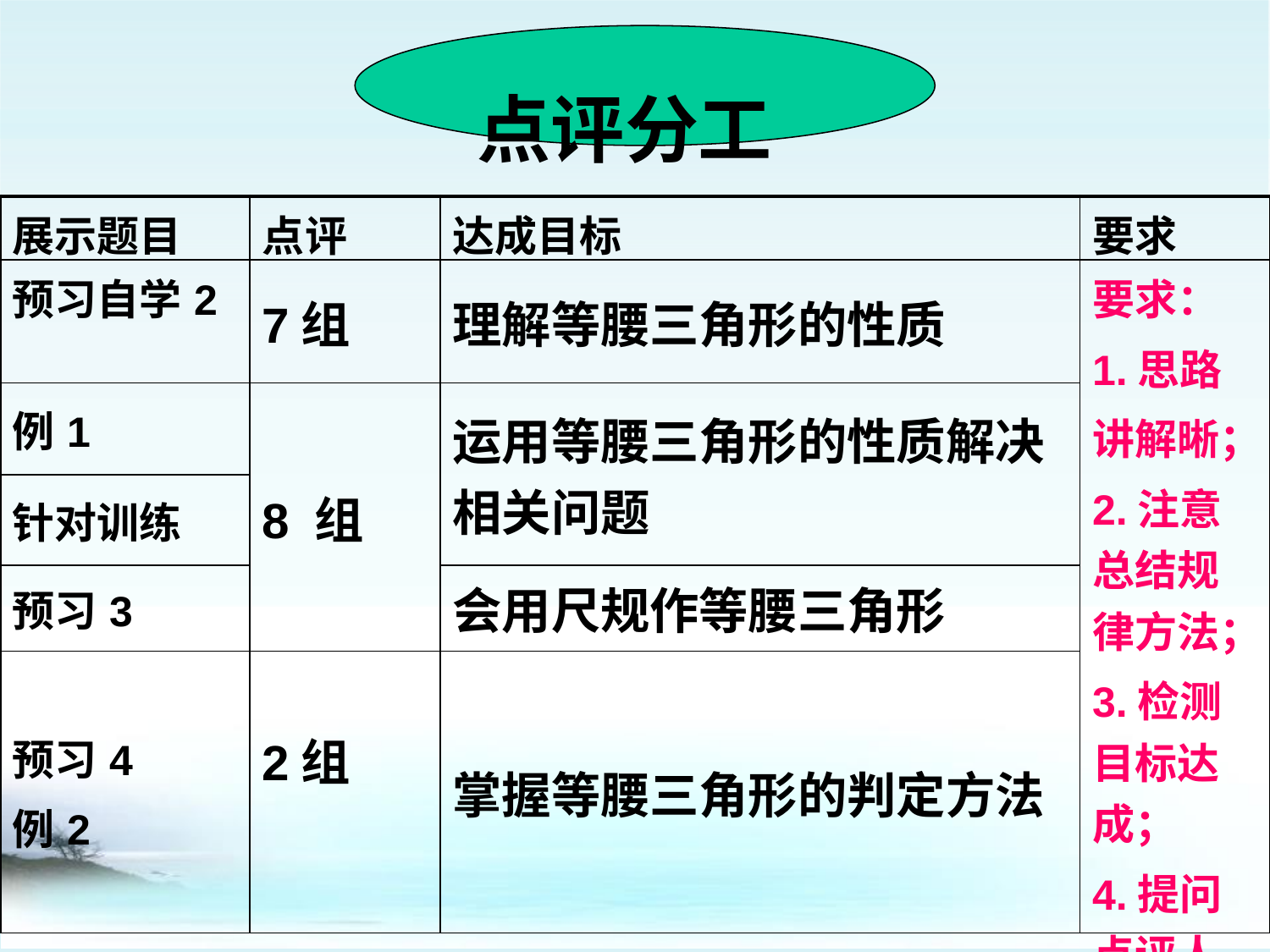

点评分工
| 展示题目 | 点评 | 达成目标 | 要求 |
| --- | --- | --- | --- |
| 预习自学2 | 7组 | 理解等腰三角形的性质 | 要求： 1.思路 讲解晰； 2.注意总结规律方法； 3.检测目标达成； 4.提问点评人。 |
| 例1 | 8 组 | 运用等腰三角形的性质解决相关问题 |  |
| 针对训练 |  |  |  |
| 预习3 |  | 会用尺规作等腰三角形 |  |
| 预习4 例2 | 2组 | 掌握等腰三角形的判定方法 |  |